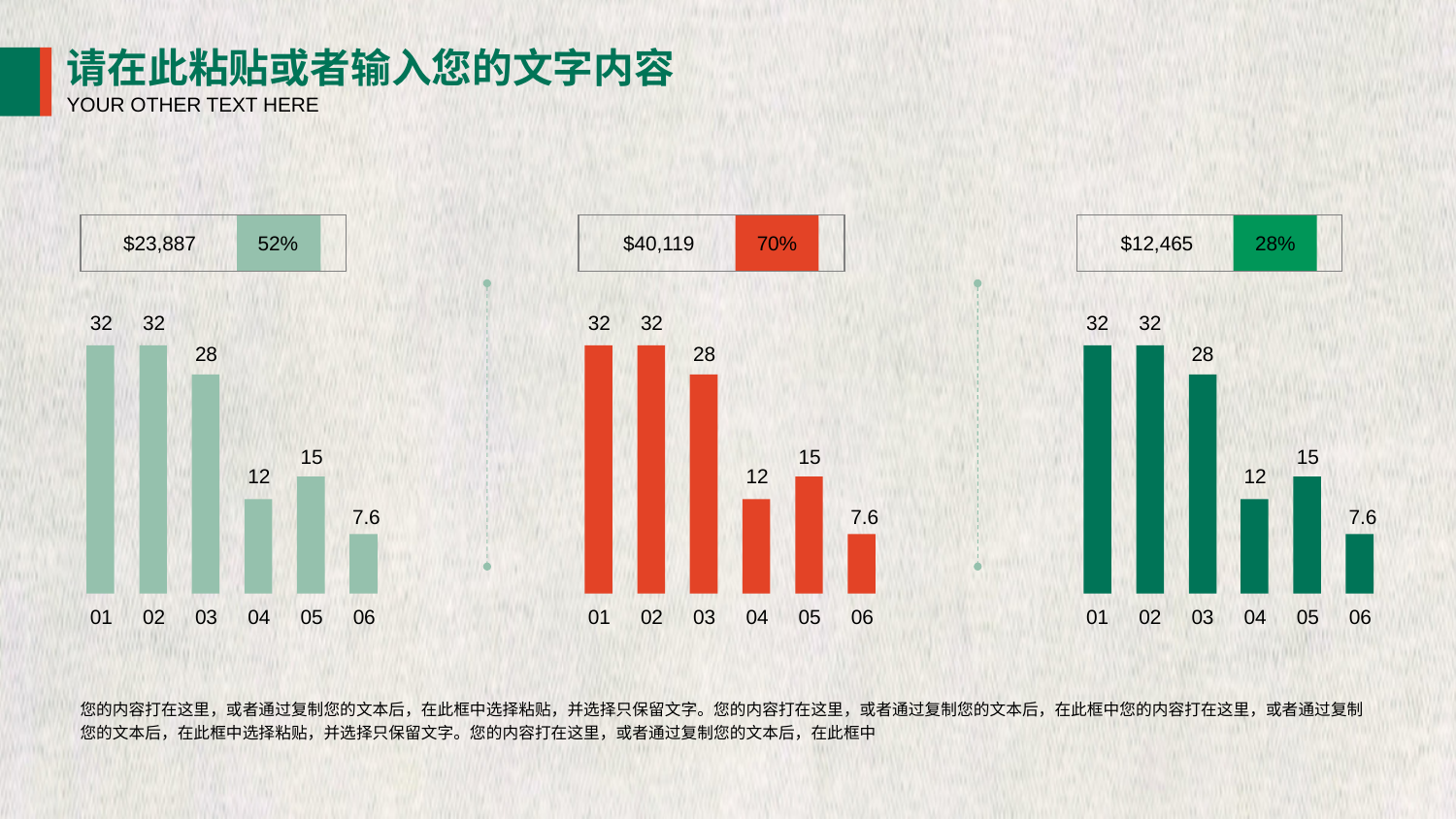

请在此粘贴或者输入您的文字内容

YOUR OTHER TEXT HERE

$23,887
52%
$40,119
70%
$12,465
28%

32
32
32
32
32
32
28
28
28

15
15
15
12
12
12

7.6
7.6
7.6

01
02
03
04
05
06
01
02
03
04
05
06
01
02
03
04
05
06
您的内容打在这里，或者通过复制您的文本后，在此框中选择粘贴，并选择只保留文字。您的内容打在这里，或者通过复制您的文本后，在此框中您的内容打在这里，或者通过复制您的文本后，在此框中选择粘贴，并选择只保留文字。您的内容打在这里，或者通过复制您的文本后，在此框中